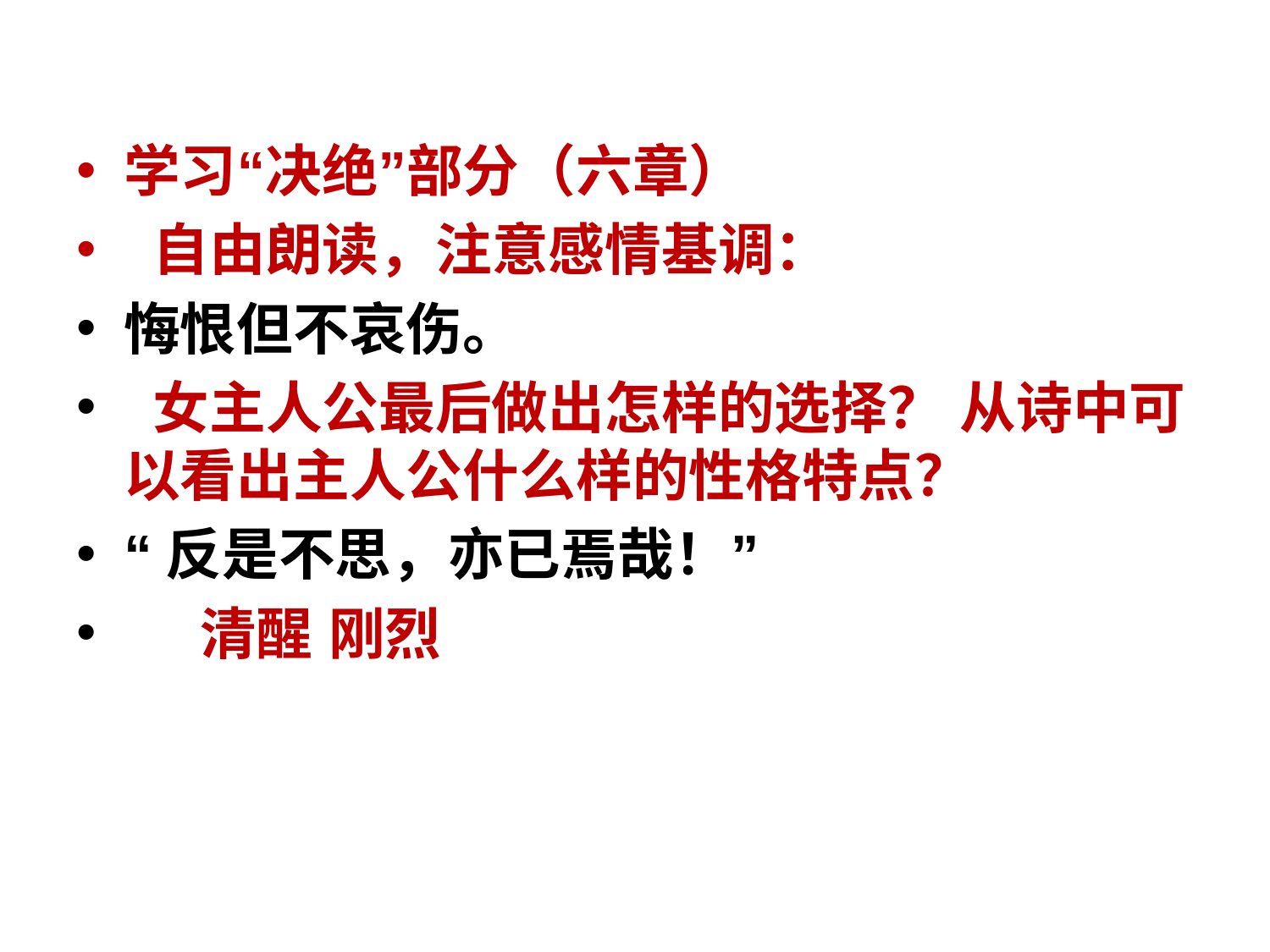

学习“决绝”部分（六章）
 自由朗读，注意感情基调：
悔恨但不哀伤。
 女主人公最后做出怎样的选择？ 从诗中可以看出主人公什么样的性格特点？
“反是不思，亦已焉哉！”
    清醒 刚烈